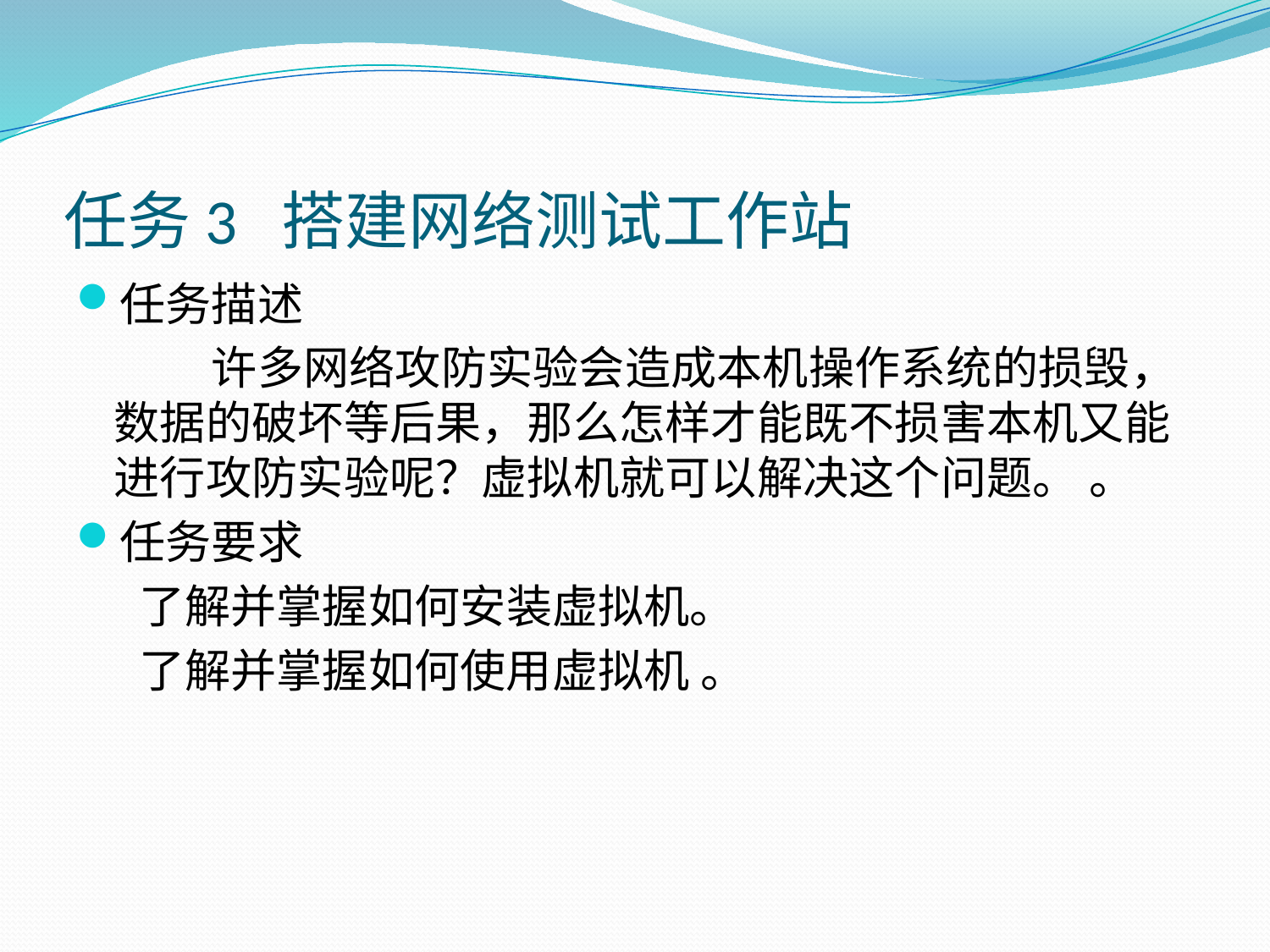

# 任务3  搭建网络测试工作站
任务描述
            许多网络攻防实验会造成本机操作系统的损毁，数据的破坏等后果，那么怎样才能既不损害本机又能进行攻防实验呢？虚拟机就可以解决这个问题。 。
任务要求
     了解并掌握如何安装虚拟机。
     了解并掌握如何使用虚拟机 。